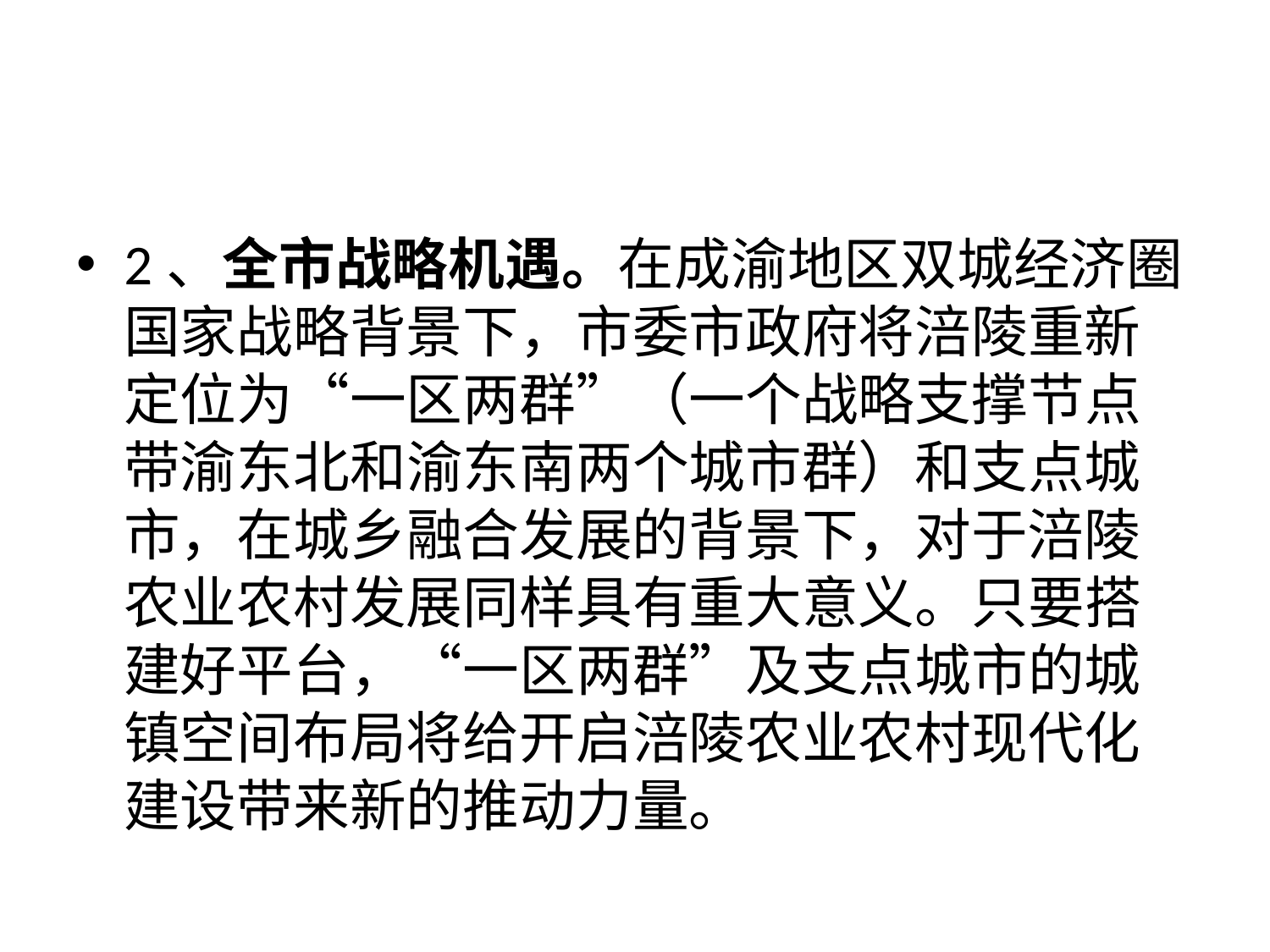

#
2、全市战略机遇。在成渝地区双城经济圈国家战略背景下，市委市政府将涪陵重新定位为“一区两群”（一个战略支撑节点带渝东北和渝东南两个城市群）和支点城市，在城乡融合发展的背景下，对于涪陵农业农村发展同样具有重大意义。只要搭建好平台，“一区两群”及支点城市的城镇空间布局将给开启涪陵农业农村现代化建设带来新的推动力量。